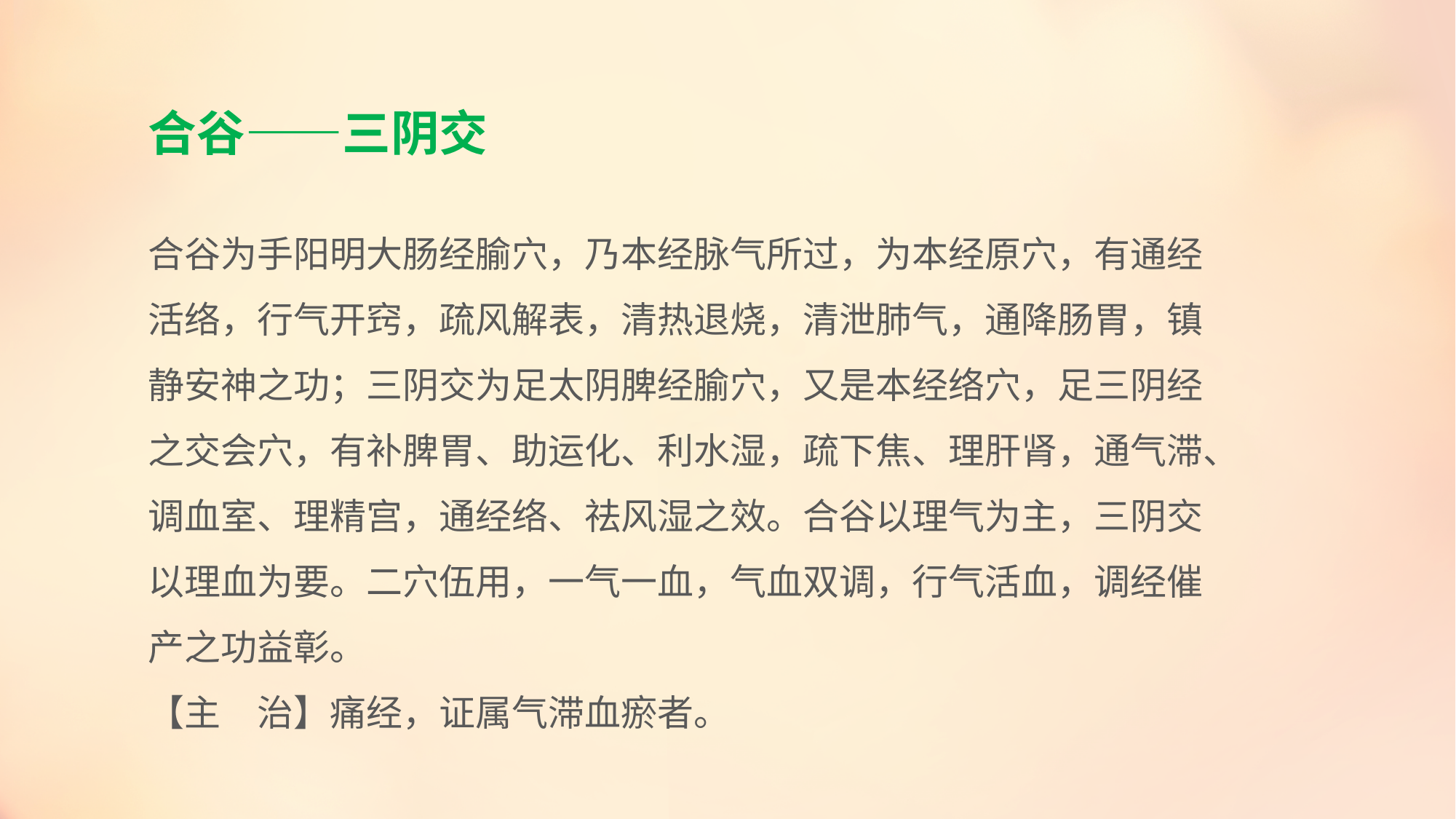

合谷——三阴交

合谷为手阳明大肠经腧穴，乃本经脉气所过，为本经原穴，有通经活络，行气开窍，疏风解表，清热退烧，清泄肺气，通降肠胃，镇静安神之功；三阴交为足太阴脾经腧穴，又是本经络穴，足三阴经之交会穴，有补脾胃、助运化、利水湿，疏下焦、理肝肾，通气滞、调血室、理精宫，通经络、祛风湿之效。合谷以理气为主，三阴交以理血为要。二穴伍用，一气一血，气血双调，行气活血，调经催产之功益彰。
【主　治】痛经，证属气滞血瘀者。